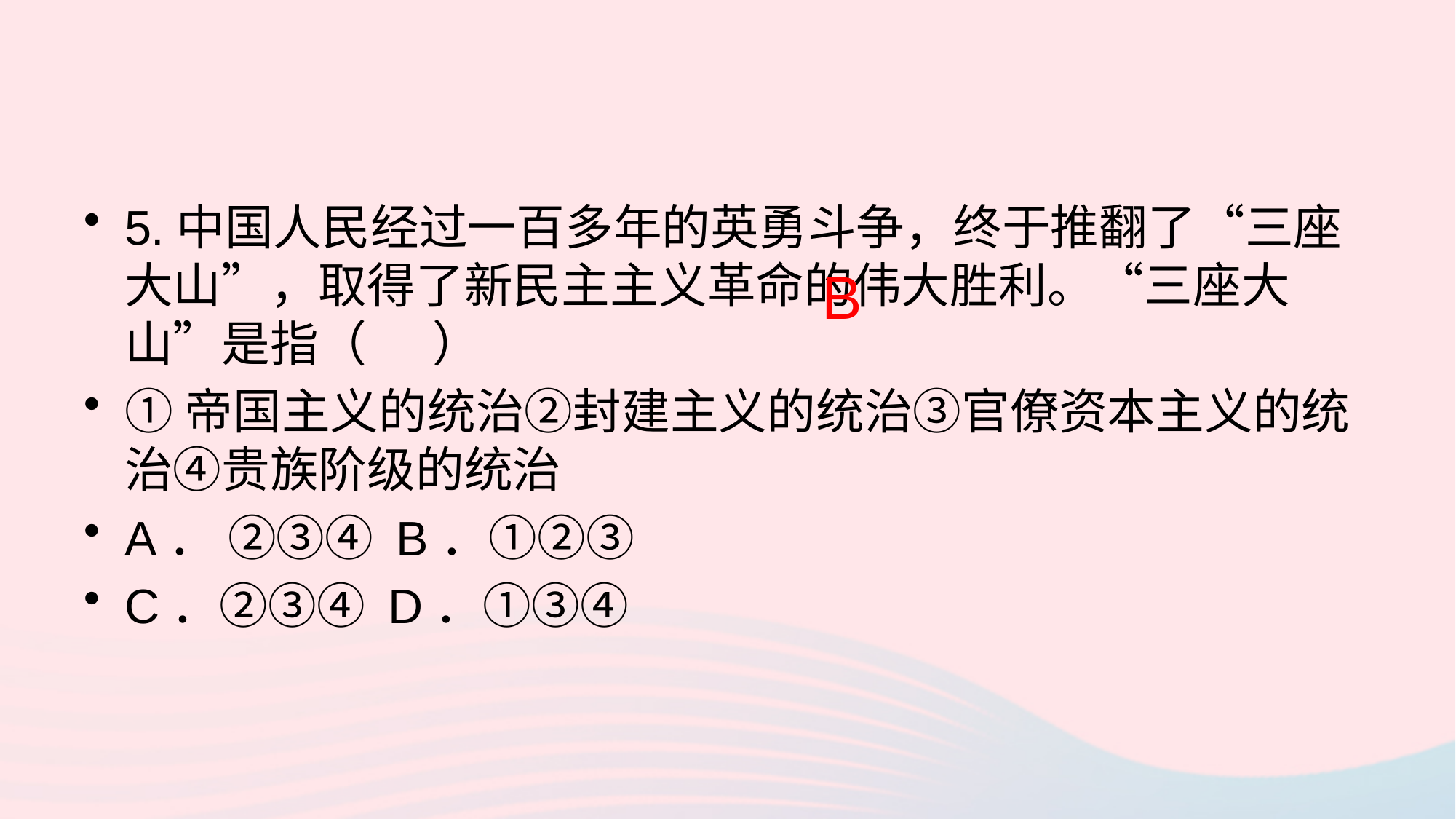

5.中国人民经过一百多年的英勇斗争，终于推翻了“三座大山”，取得了新民主主义革命的伟大胜利。“三座大山”是指（      ）
①帝国主义的统治②封建主义的统治③官僚资本主义的统治④贵族阶级的统治
A． ②③④ B．①②③
C．②③④ D．①③④
B